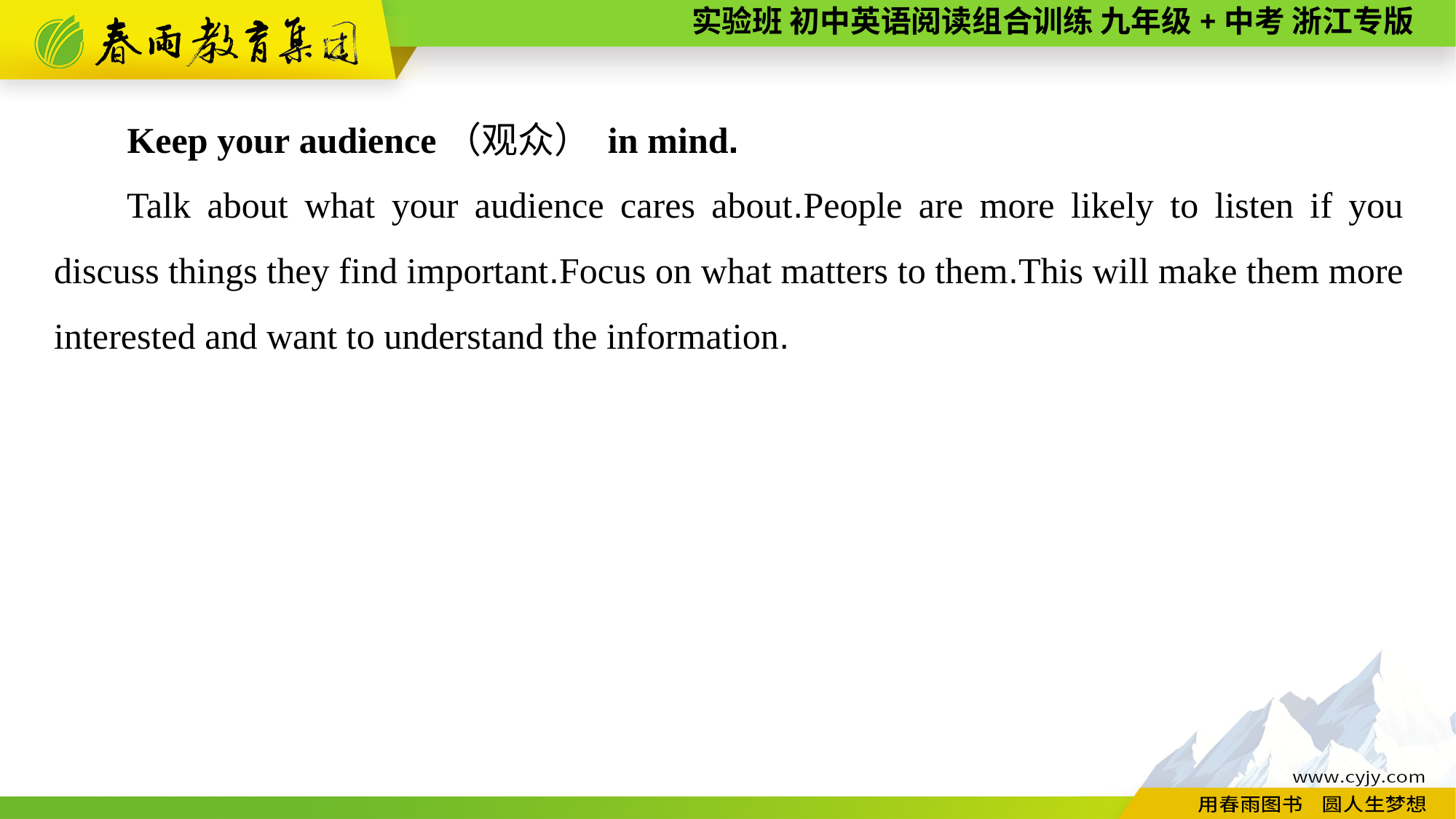

Keep your audience（观众） in mind.
Talk about what your audience cares about.People are more likely to listen if you discuss things they find important.Focus on what matters to them.This will make them more interested and want to understand the information.